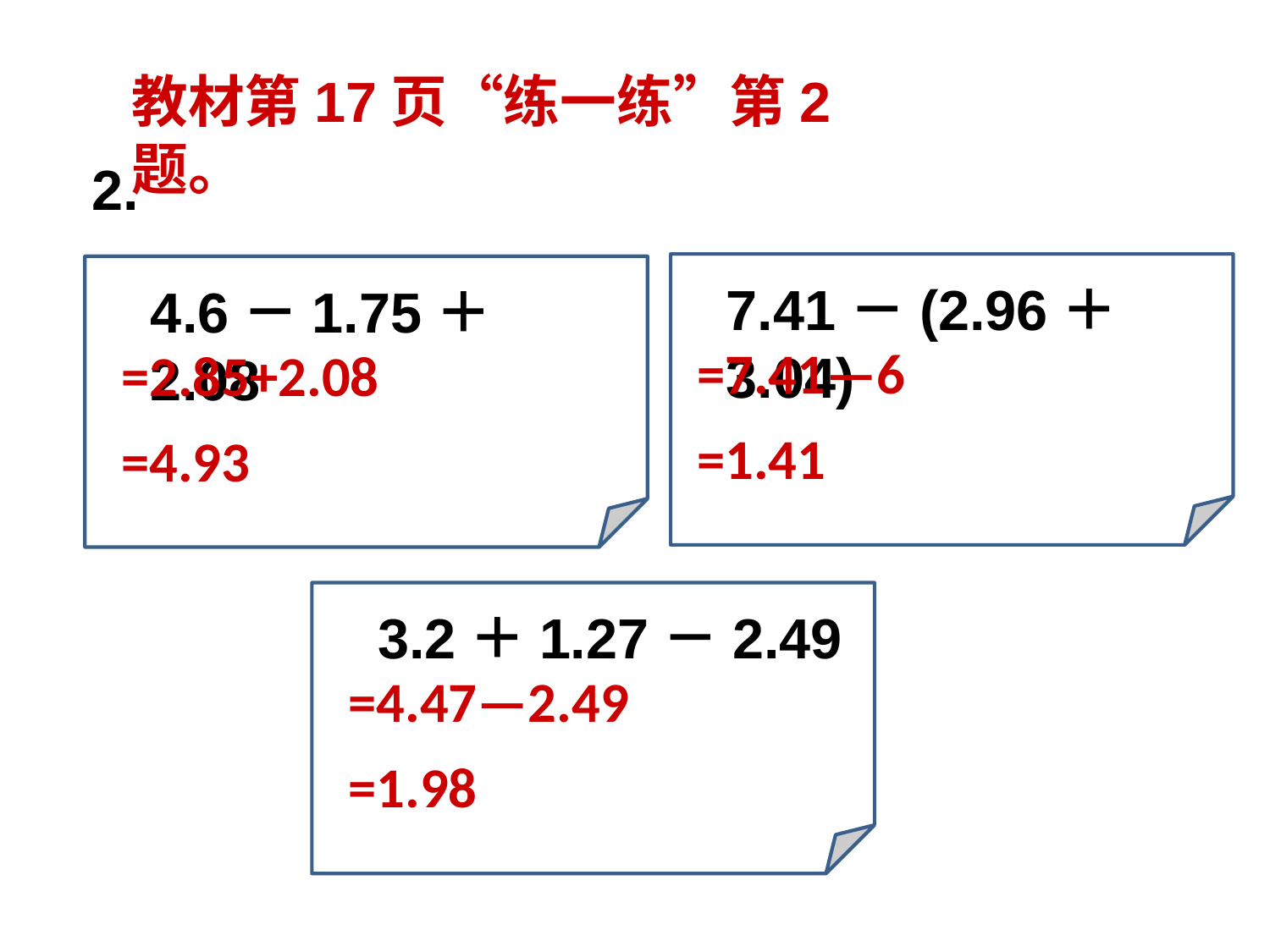

教材第17页“练一练”第2题。
2.

7.41－(2.96＋3.04)
4.6－1.75＋2.08

=7.41—6
=2.85+2.08

=1.41
=4.93

3.2＋1.27－2.49

=4.47—2.49
=1.98